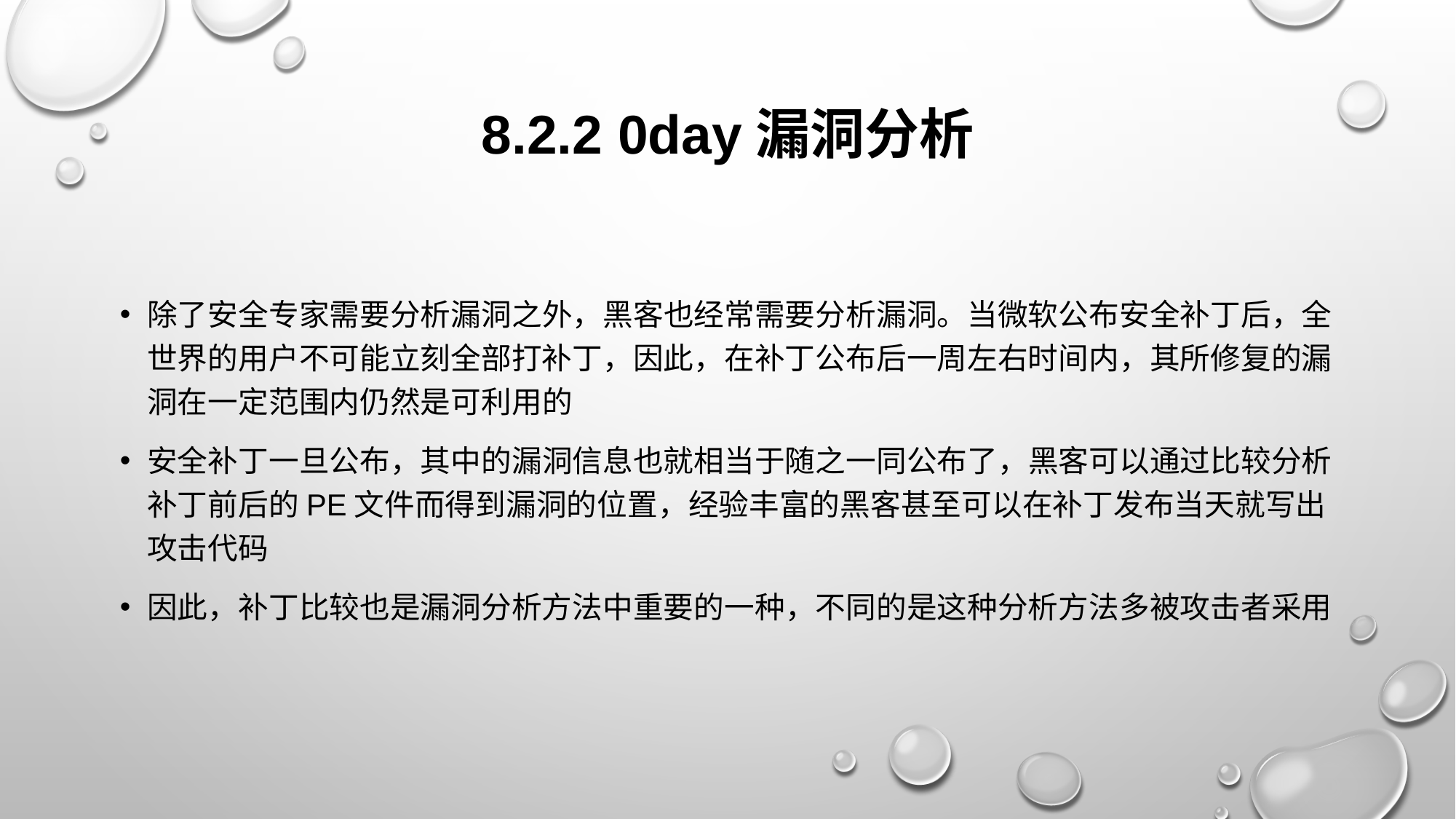

# 8.2.2 0day漏洞分析
除了安全专家需要分析漏洞之外，黑客也经常需要分析漏洞。当微软公布安全补丁后，全世界的用户不可能立刻全部打补丁，因此，在补丁公布后一周左右时间内，其所修复的漏洞在一定范围内仍然是可利用的
安全补丁一旦公布，其中的漏洞信息也就相当于随之一同公布了，黑客可以通过比较分析补丁前后的PE文件而得到漏洞的位置，经验丰富的黑客甚至可以在补丁发布当天就写出攻击代码
因此，补丁比较也是漏洞分析方法中重要的一种，不同的是这种分析方法多被攻击者采用